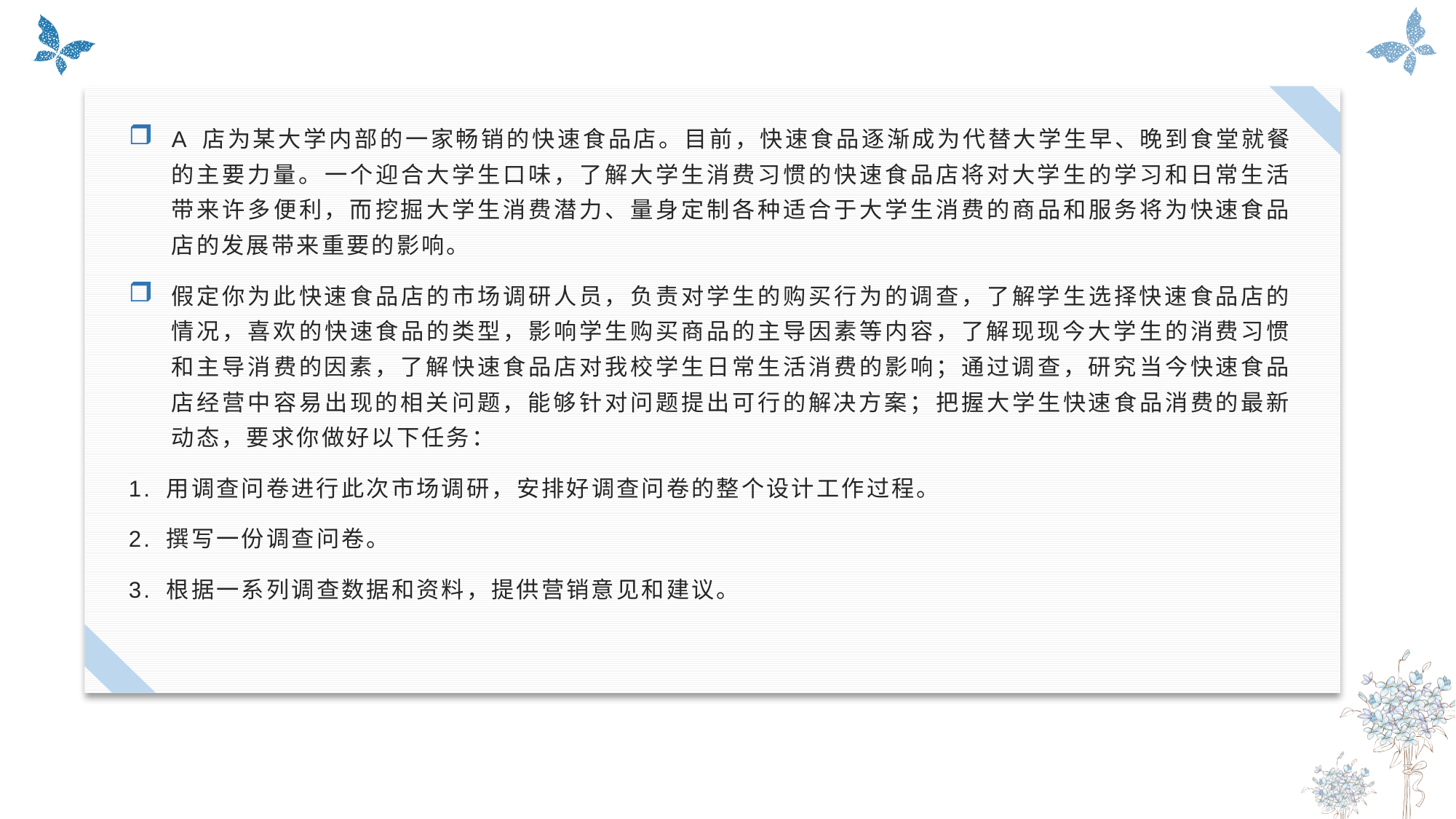

A 店为某大学内部的一家畅销的快速食品店。目前，快速食品逐渐成为代替大学生早、晚到食堂就餐的主要力量。一个迎合大学生口味，了解大学生消费习惯的快速食品店将对大学生的学习和日常生活带来许多便利，而挖掘大学生消费潜力、量身定制各种适合于大学生消费的商品和服务将为快速食品店的发展带来重要的影响。
假定你为此快速食品店的市场调研人员，负责对学生的购买行为的调查，了解学生选择快速食品店的情况，喜欢的快速食品的类型，影响学生购买商品的主导因素等内容，了解现现今大学生的消费习惯和主导消费的因素，了解快速食品店对我校学生日常生活消费的影响；通过调查，研究当今快速食品店经营中容易出现的相关问题，能够针对问题提出可行的解决方案；把握大学生快速食品消费的最新动态，要求你做好以下任务：
1. 用调查问卷进行此次市场调研，安排好调查问卷的整个设计工作过程。
2. 撰写一份调查问卷。
3. 根据一系列调查数据和资料，提供营销意见和建议。